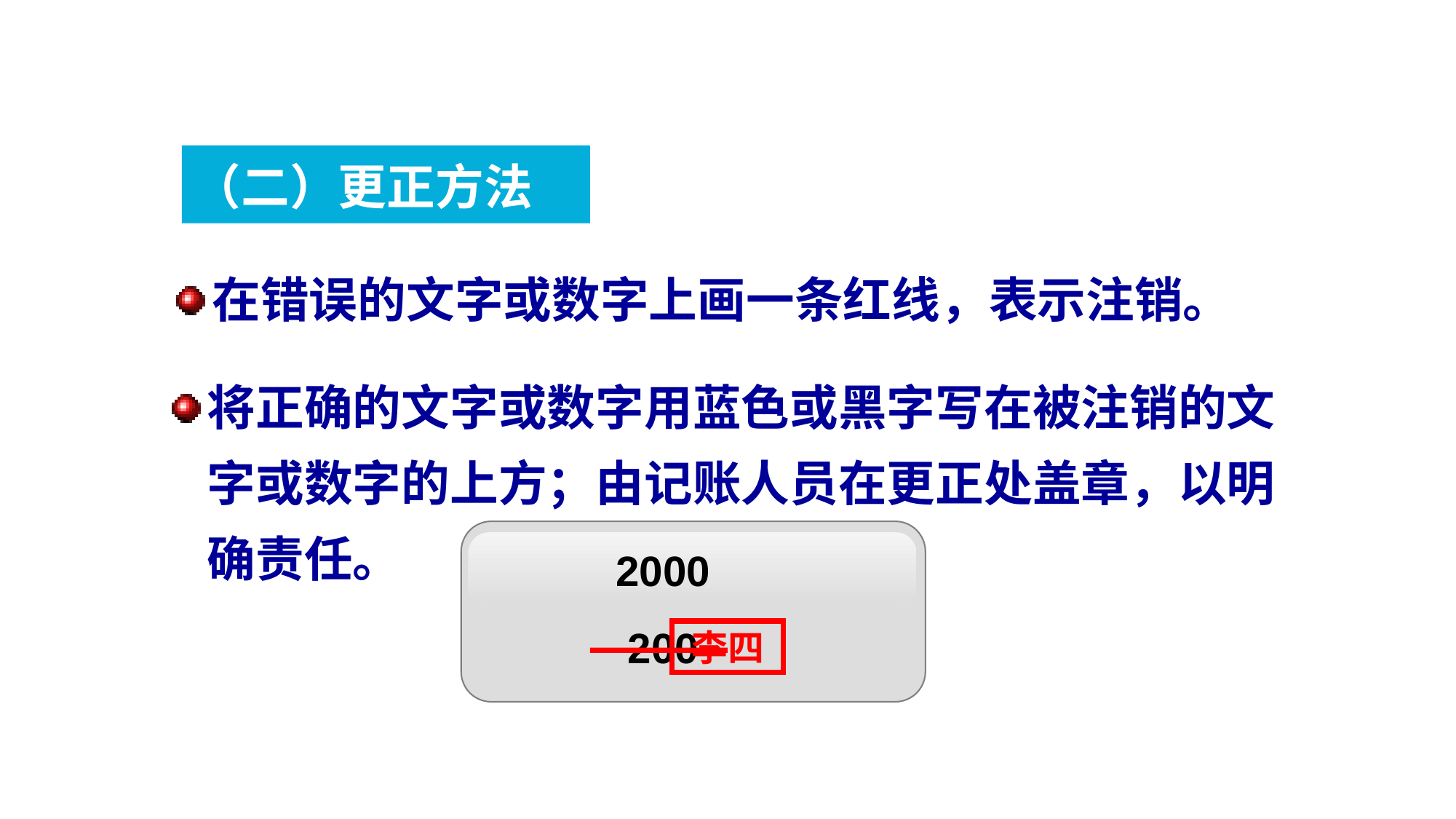

（二）更正方法
在错误的文字或数字上画一条红线，表示注销。
将正确的文字或数字用蓝色或黑字写在被注销的文字或数字的上方；由记账人员在更正处盖章，以明确责任。

2000
200
李四

7